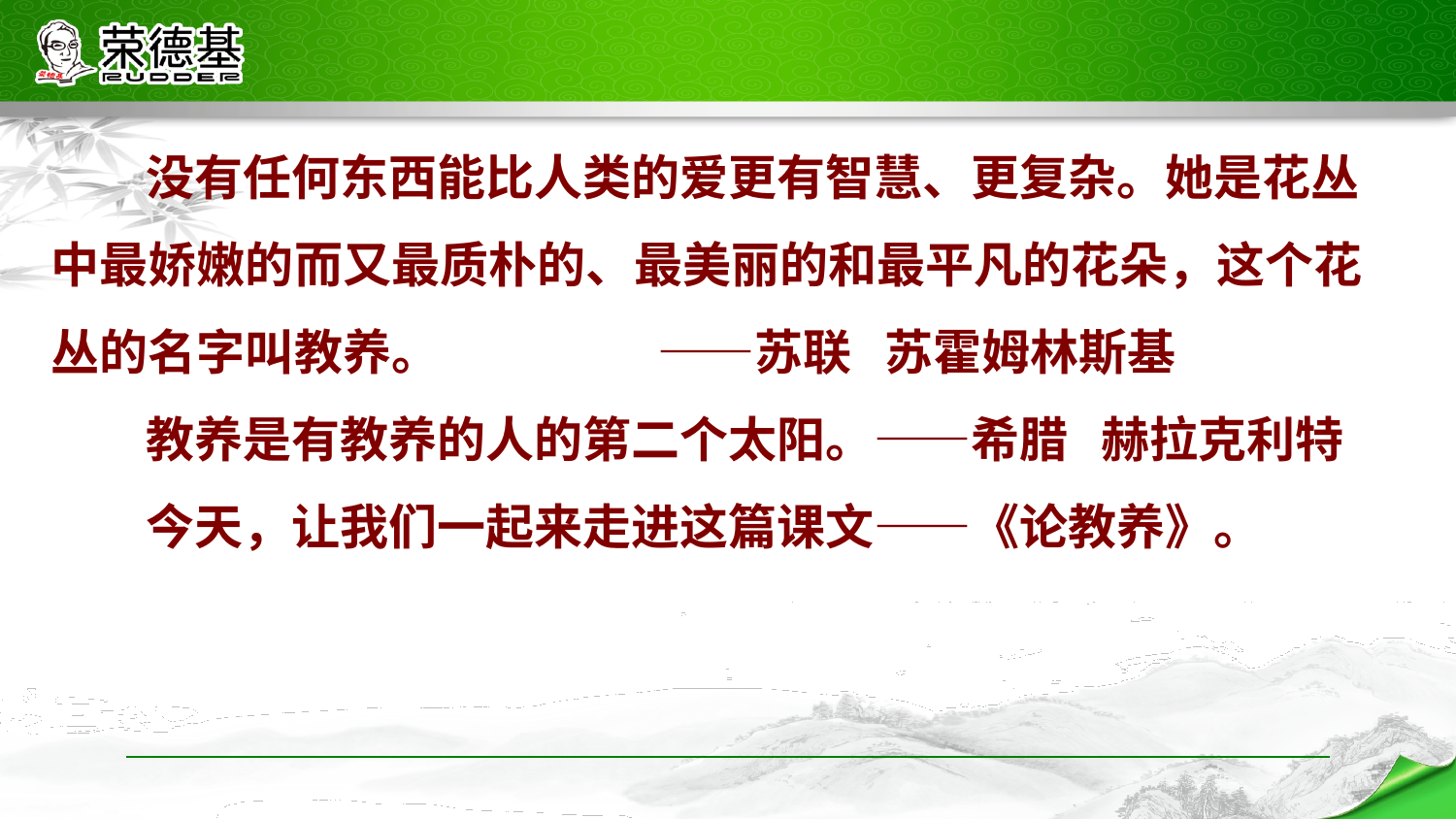

没有任何东西能比人类的爱更有智慧、更复杂。她是花丛中最娇嫩的而又最质朴的、最美丽的和最平凡的花朵，这个花丛的名字叫教养。                    ——苏联   苏霍姆林斯基
教养是有教养的人的第二个太阳。——希腊   赫拉克利特
今天，让我们一起来走进这篇课文——《论教养》。